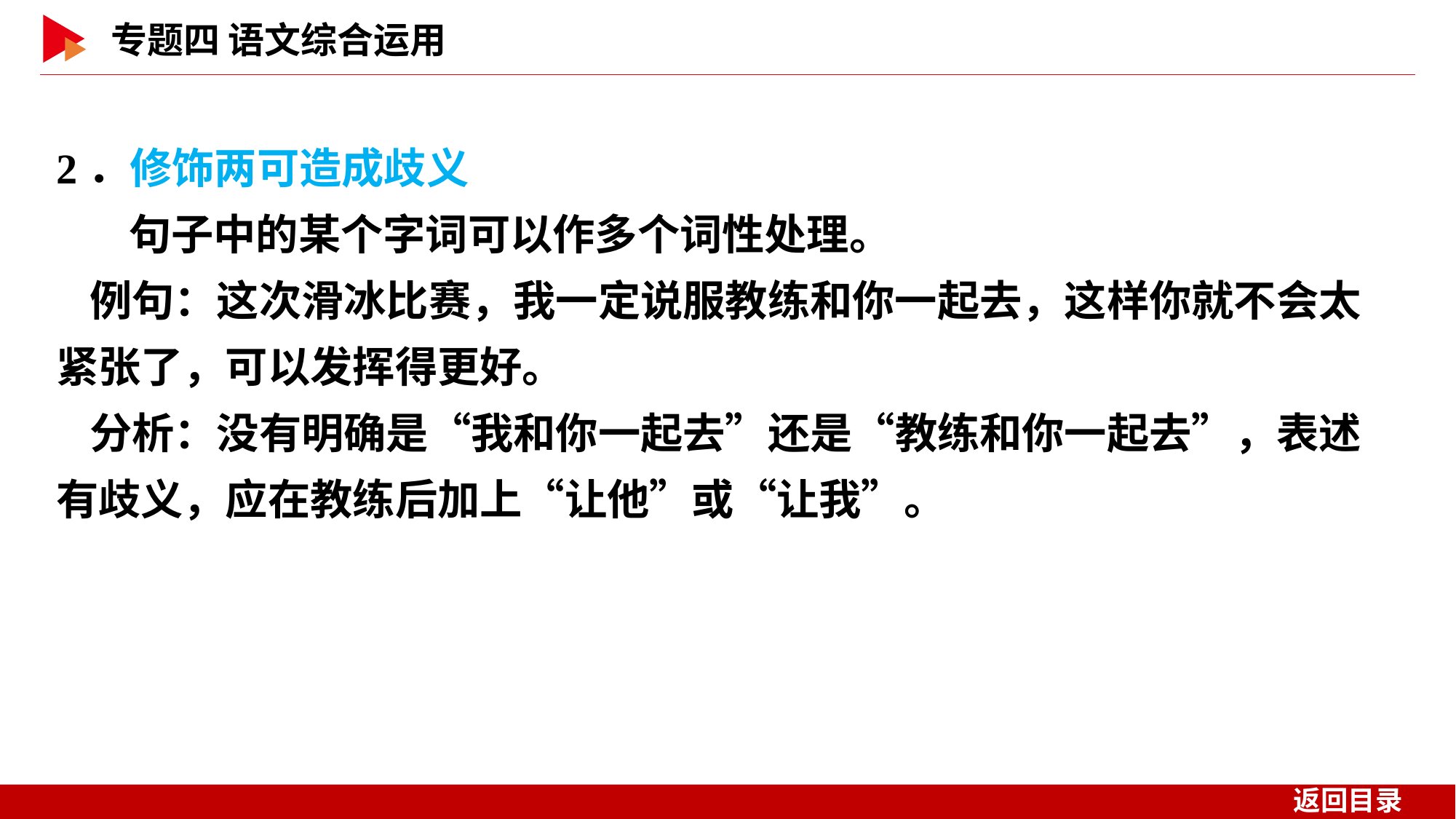

2．修饰两可造成歧义
   句子中的某个字词可以作多个词性处理。
例句：这次滑冰比赛，我一定说服教练和你一起去，这样你就不会太紧张了，可以发挥得更好。
分析：没有明确是“我和你一起去”还是“教练和你一起去”，表述有歧义，应在教练后加上“让他”或“让我”。